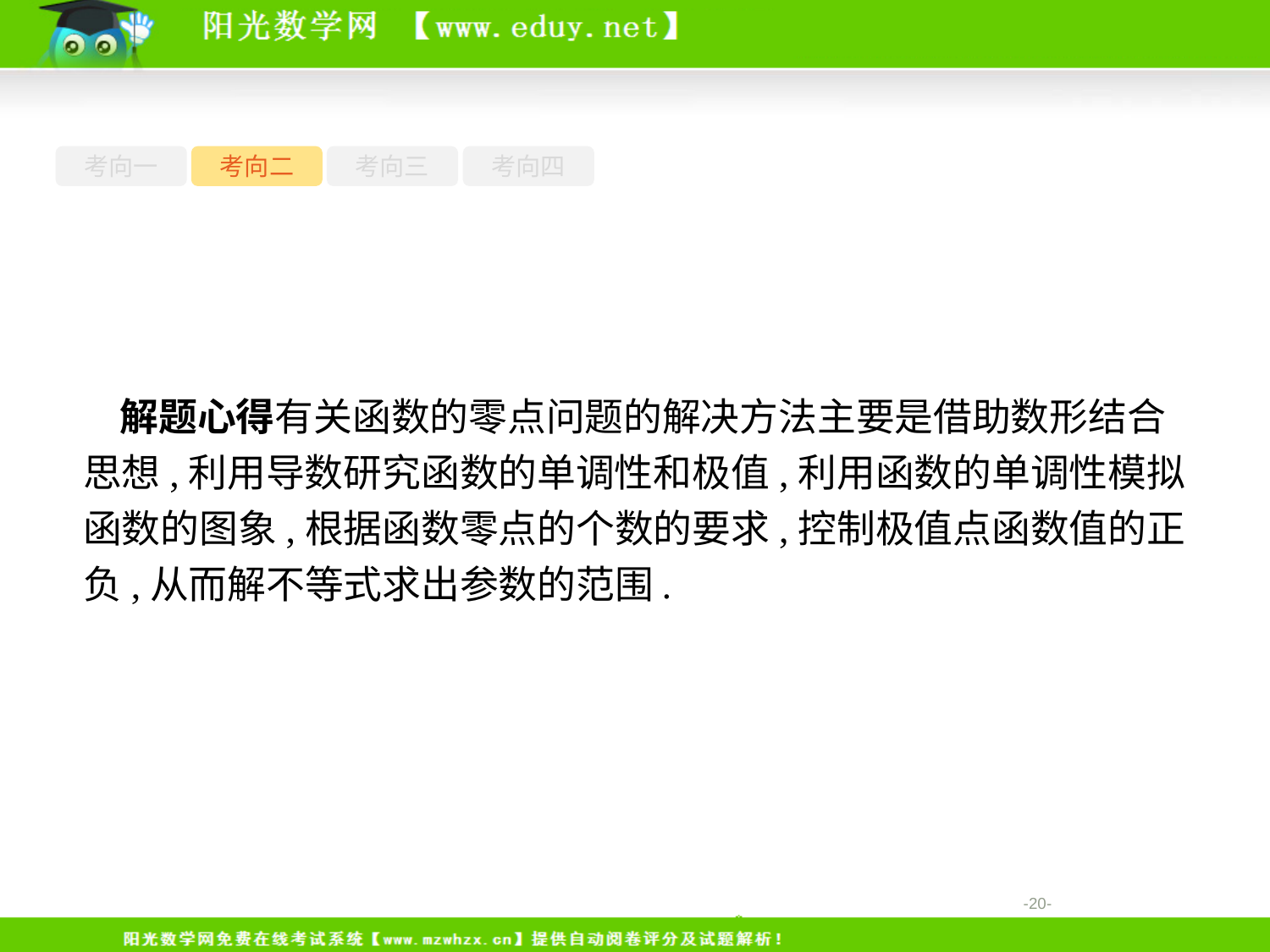

考向一
考向二
考向三
考向四
解题心得有关函数的零点问题的解决方法主要是借助数形结合思想,利用导数研究函数的单调性和极值,利用函数的单调性模拟函数的图象,根据函数零点的个数的要求,控制极值点函数值的正负,从而解不等式求出参数的范围.
-20-